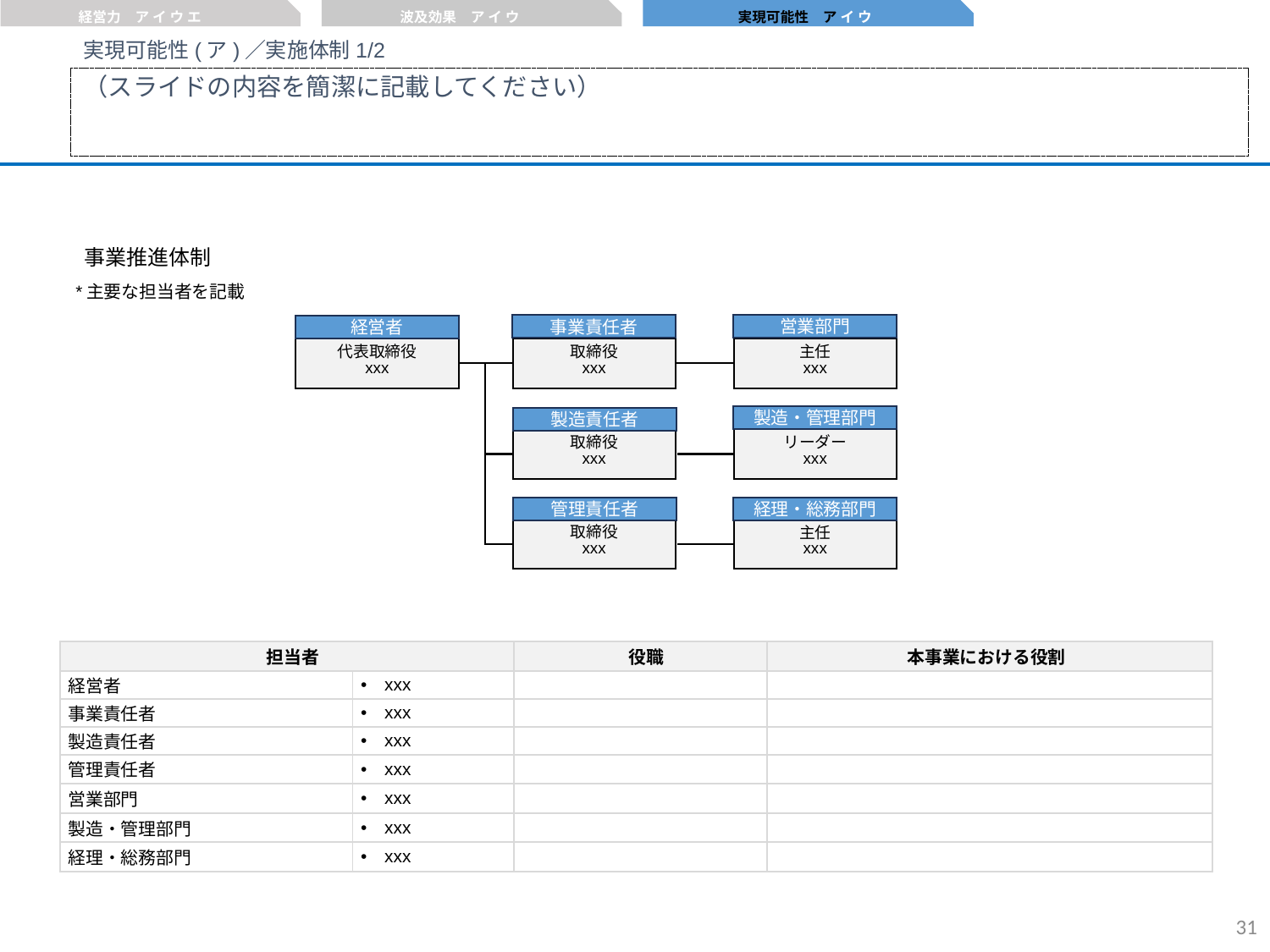

経営力　ア イ ウ エ
波及効果　ア イ ウ
実現可能性　ア イ ウ
実現可能性(ア)／実施体制1/2
（スライドの内容を簡潔に記載してください）
事業推進体制
*主要な担当者を記載
営業部門
事業責任者
経営者

代表取締役
xxx
取締役
xxx
主任
xxx

製造・管理部門
製造責任者
取締役
xxx
リーダー
xxx

管理責任者
経理・総務部門
取締役
xxx
主任
xxx

| 担当者 | 担当者 | 役職 | 本事業における役割 |
| --- | --- | --- | --- |
| 経営者 | xxx |  |  |
| 事業責任者 | xxx |  |  |
| 製造責任者 | xxx |  |  |
| 管理責任者 | xxx |  |  |
| 営業部門 | xxx |  |  |
| 製造・管理部門 | xxx |  |  |
| 経理・総務部門 | xxx |  |  |
31